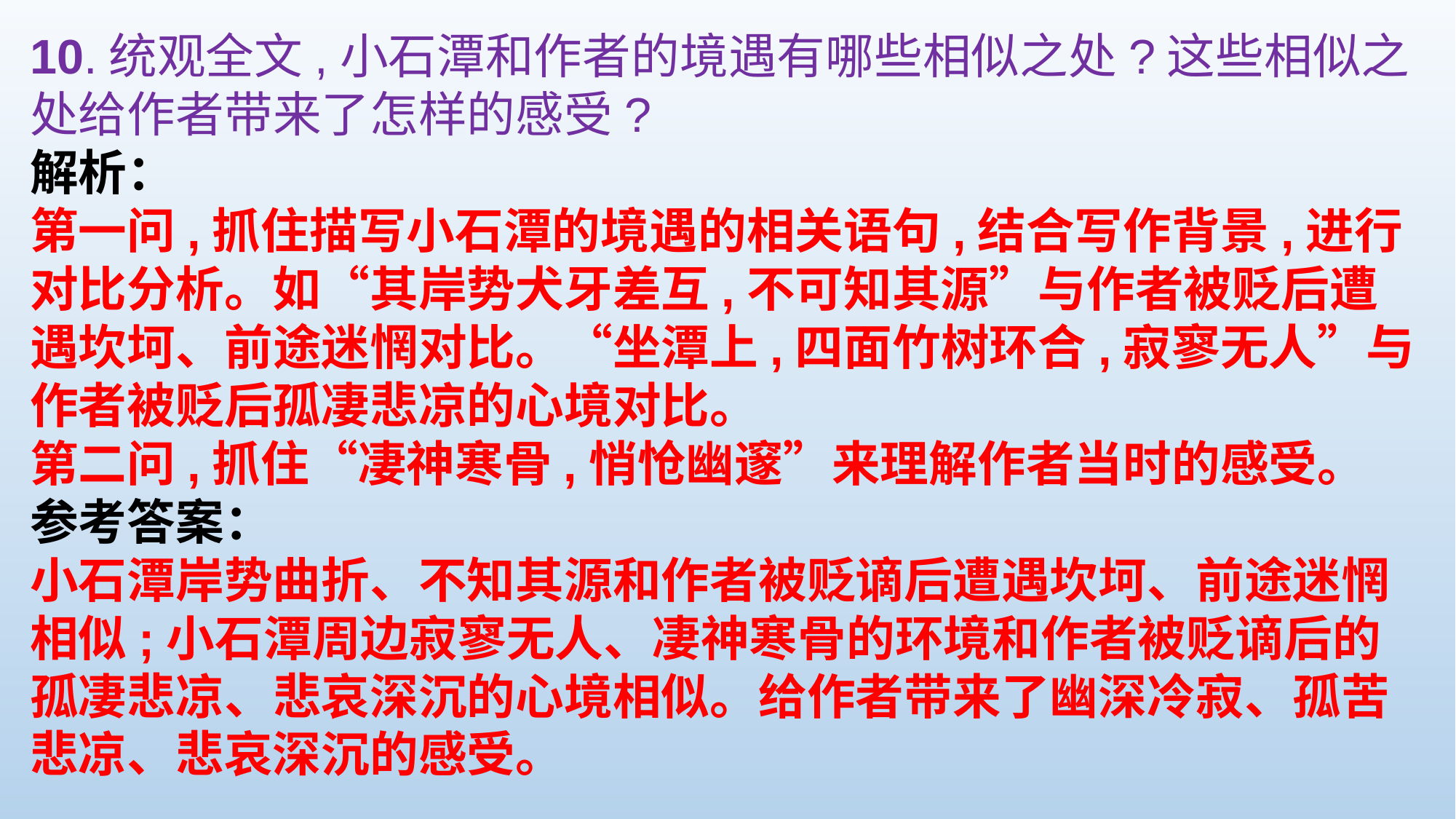

10.统观全文,小石潭和作者的境遇有哪些相似之处?这些相似之处给作者带来了怎样的感受?
解析：
第一问,抓住描写小石潭的境遇的相关语句,结合写作背景,进行对比分析。如“其岸势犬牙差互,不可知其源”与作者被贬后遭遇坎坷、前途迷惘对比。“坐潭上,四面竹树环合,寂寥无人”与作者被贬后孤凄悲凉的心境对比。
第二问,抓住“凄神寒骨,悄怆幽邃”来理解作者当时的感受。
参考答案：
小石潭岸势曲折、不知其源和作者被贬谪后遭遇坎坷、前途迷惘相似;小石潭周边寂寥无人、凄神寒骨的环境和作者被贬谪后的孤凄悲凉、悲哀深沉的心境相似。给作者带来了幽深冷寂、孤苦悲凉、悲哀深沉的感受。